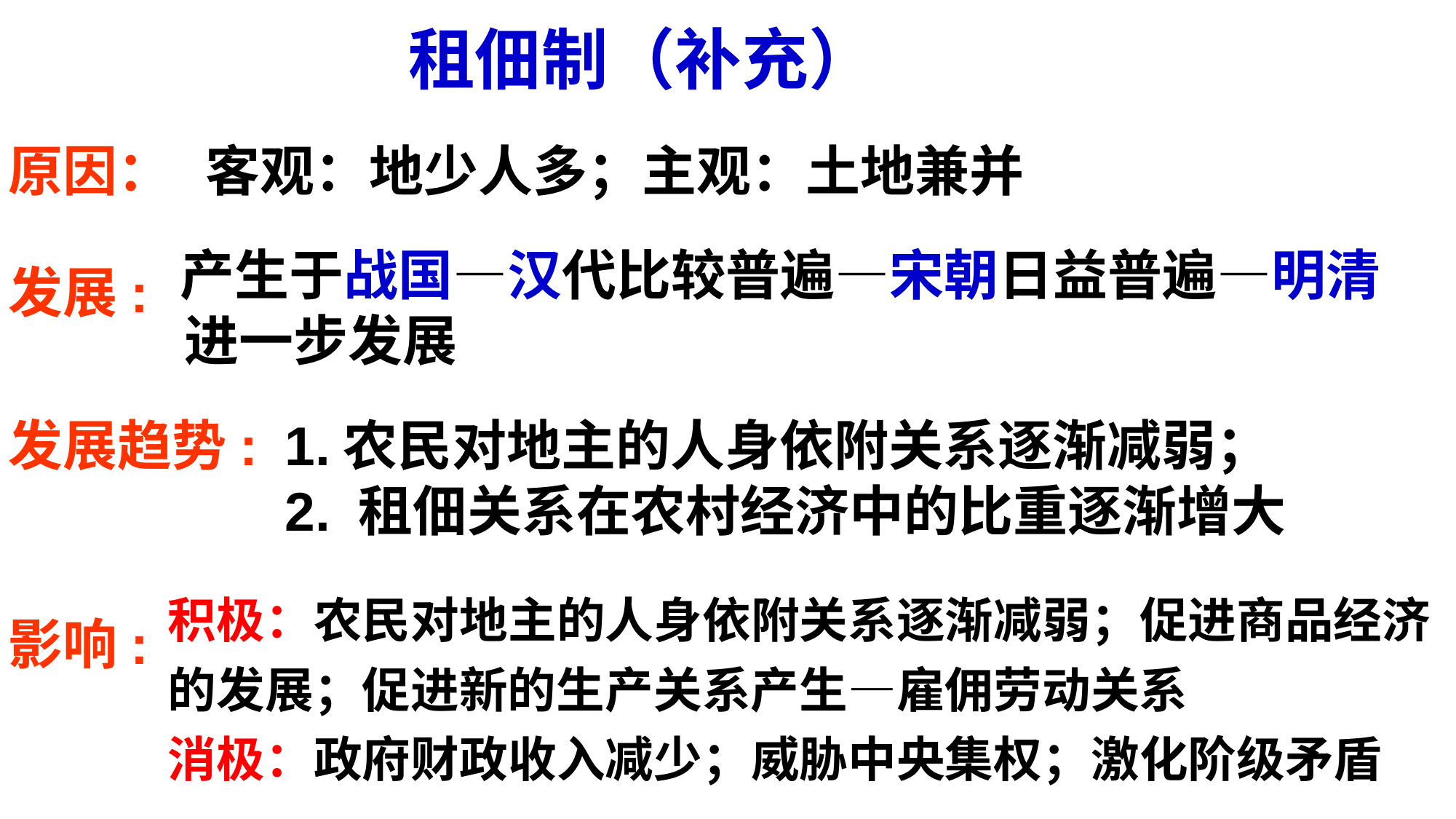

租佃制（补充）
原因：
客观：地少人多；主观：土地兼并
   产生于战国—汉代比较普遍—宋朝日益普遍—明清进一步发展
发展:
发展趋势:
1.农民对地主的人身依附关系逐渐减弱；
2. 租佃关系在农村经济中的比重逐渐增大
积极：农民对地主的人身依附关系逐渐减弱；促进商品经济的发展；促进新的生产关系产生—雇佣劳动关系
消极：政府财政收入减少；威胁中央集权；激化阶级矛盾
影响: